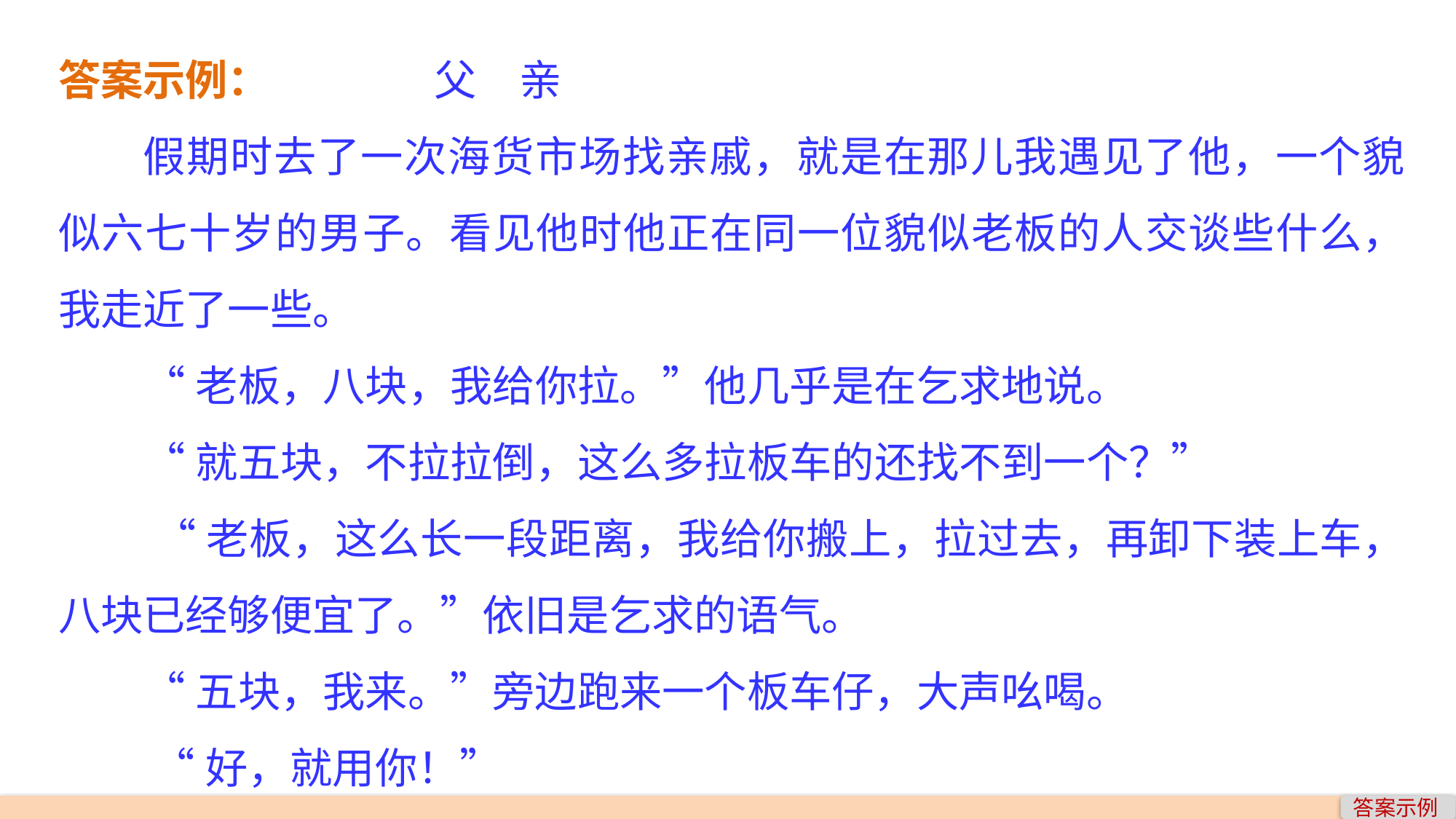

答案示例：                 父　亲
假期时去了一次海货市场找亲戚，就是在那儿我遇见了他，一个貌似六七十岁的男子。看见他时他正在同一位貌似老板的人交谈些什么，我走近了一些。
“老板，八块，我给你拉。”他几乎是在乞求地说。
“就五块，不拉拉倒，这么多拉板车的还找不到一个？”
 “老板，这么长一段距离，我给你搬上，拉过去，再卸下装上车，八块已经够便宜了。”依旧是乞求的语气。
“五块，我来。”旁边跑来一个板车仔，大声吆喝。
 “好，就用你！”
答案示例